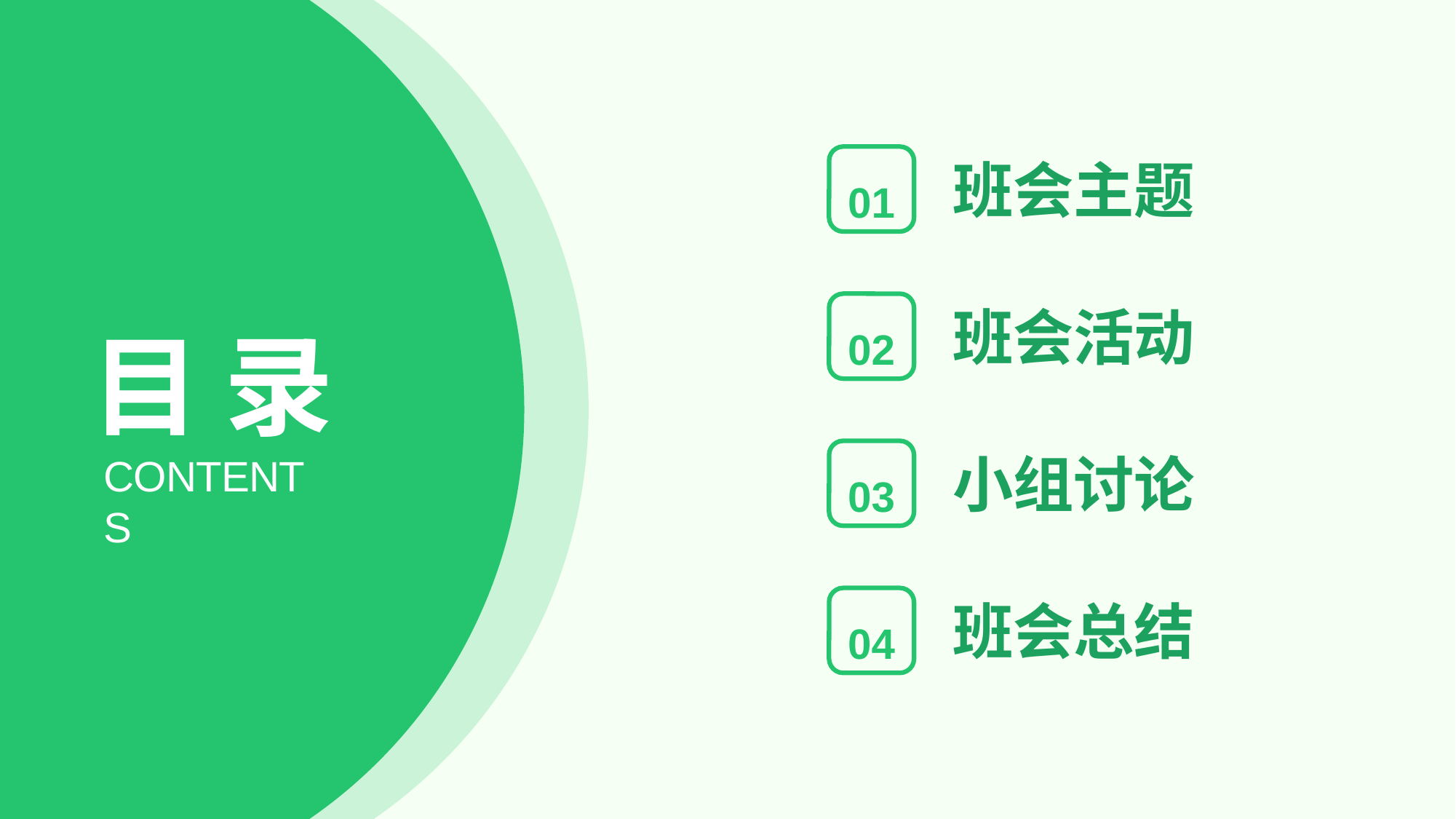

01
班会主题

02
班会活动
目录
CONTENTS

03
小组讨论

04
班会总结